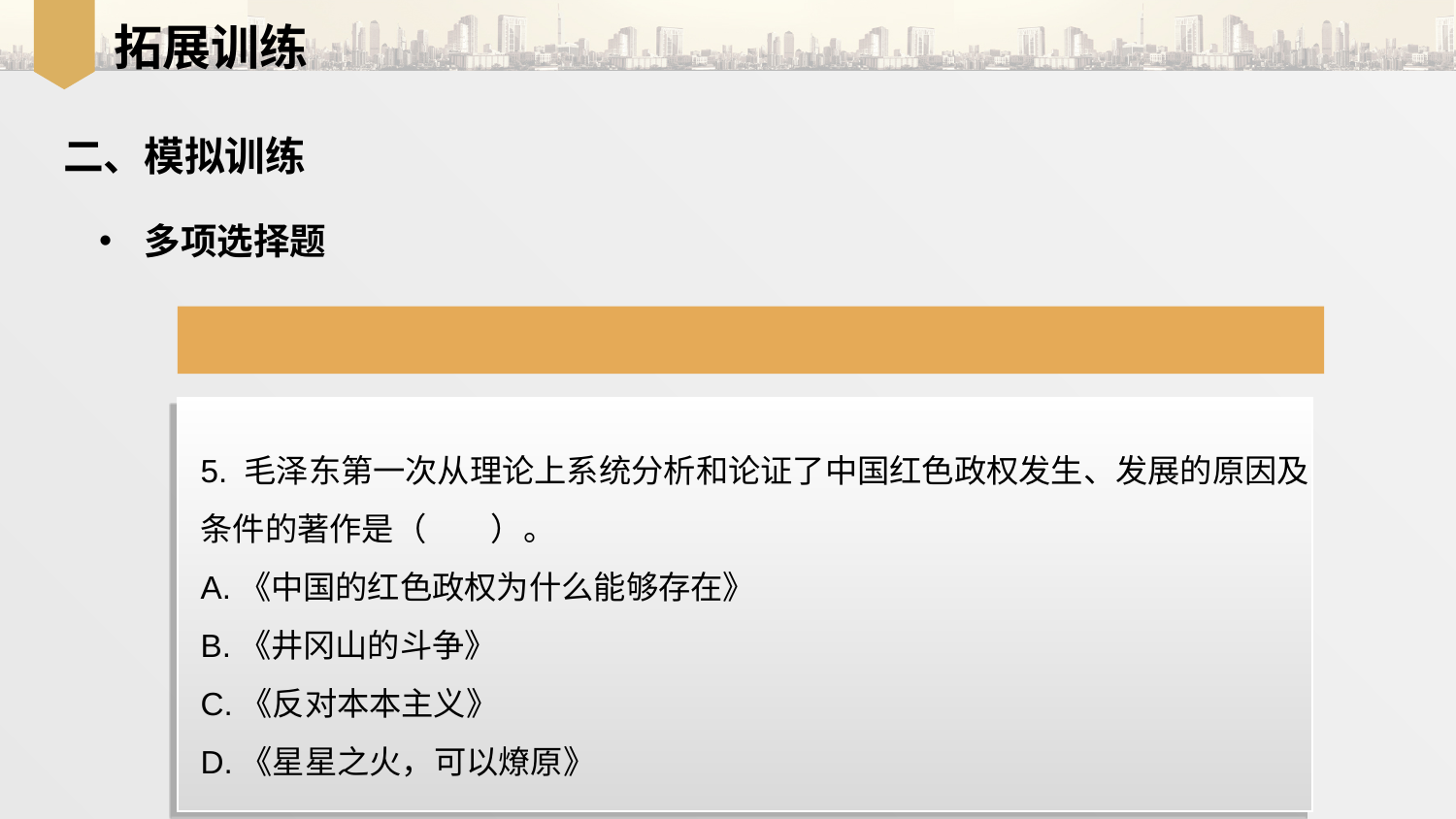

拓展训练
二、模拟训练
多项选择题

5. 毛泽东第一次从理论上系统分析和论证了中国红色政权发生、发展的原因及
条件的著作是（　　）。
A.《中国的红色政权为什么能够存在》
B.《井冈山的斗争》
C.《反对本本主义》
D.《星星之火，可以燎原》